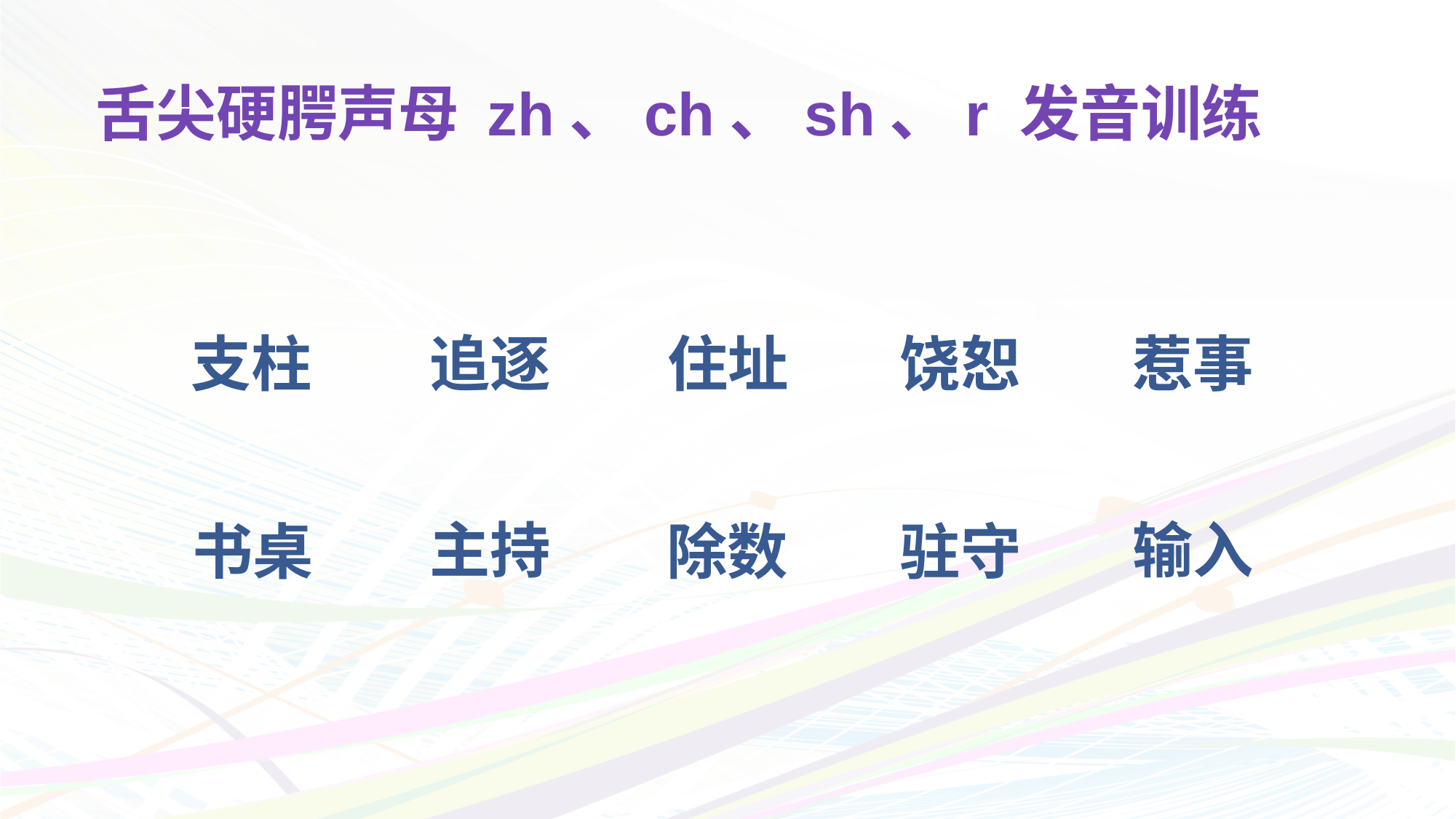

# 舌尖硬腭声母 zh、ch、sh、r 发音训练
支柱
追逐
饶恕
住址
惹事
主持
输入
书桌
除数
驻守